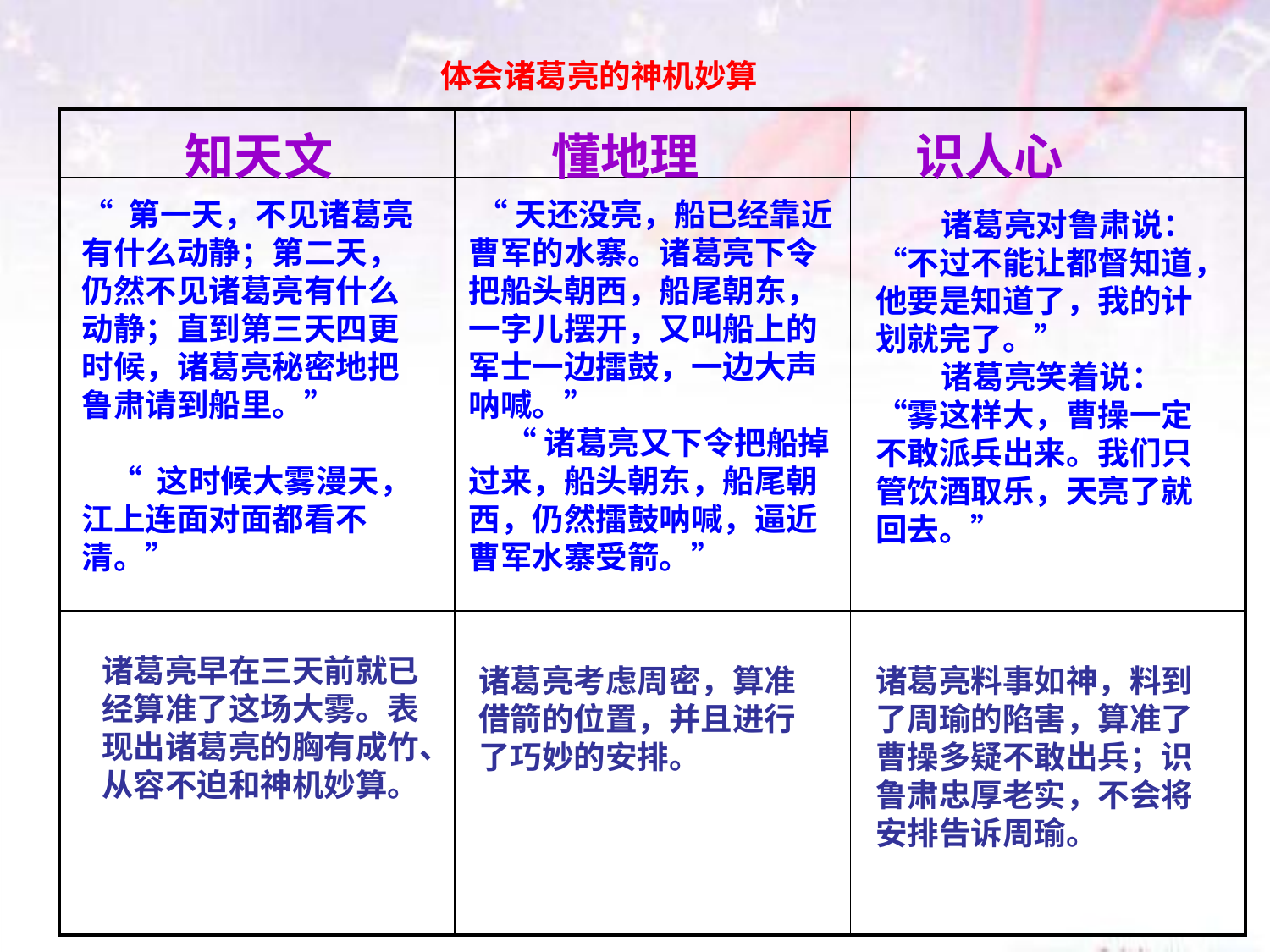

体会诸葛亮的神机妙算
|  |  |  |
| --- | --- | --- |
|  |  |  |
|  |  |  |
  知天文
 懂地理
识人心
“ 第一天，不见诸葛亮有什么动静；第二天，仍然不见诸葛亮有什么动静；直到第三天四更时候，诸葛亮秘密地把鲁肃请到船里。”

    “ 这时候大雾漫天，江上连面对面都看不清。”

 “天还没亮，船已经靠近曹军的水寨。诸葛亮下令把船头朝西，船尾朝东，一字儿摆开，又叫船上的军士一边擂鼓，一边大声呐喊。”
     “诸葛亮又下令把船掉过来，船头朝东，船尾朝西，仍然擂鼓呐喊，逼近曹军水寨受箭。”

        诸葛亮对鲁肃说：“不过不能让都督知道，他要是知道了，我的计划就完了。”
        诸葛亮笑着说：“雾这样大，曹操一定不敢派兵出来。我们只管饮酒取乐，天亮了就回去。”

诸葛亮早在三天前就已经算准了这场大雾。表现出诸葛亮的胸有成竹、从容不迫和神机妙算。

诸葛亮考虑周密，算准借箭的位置，并且进行了巧妙的安排。

诸葛亮料事如神，料到了周瑜的陷害，算准了曹操多疑不敢出兵；识鲁肃忠厚老实，不会将安排告诉周瑜。